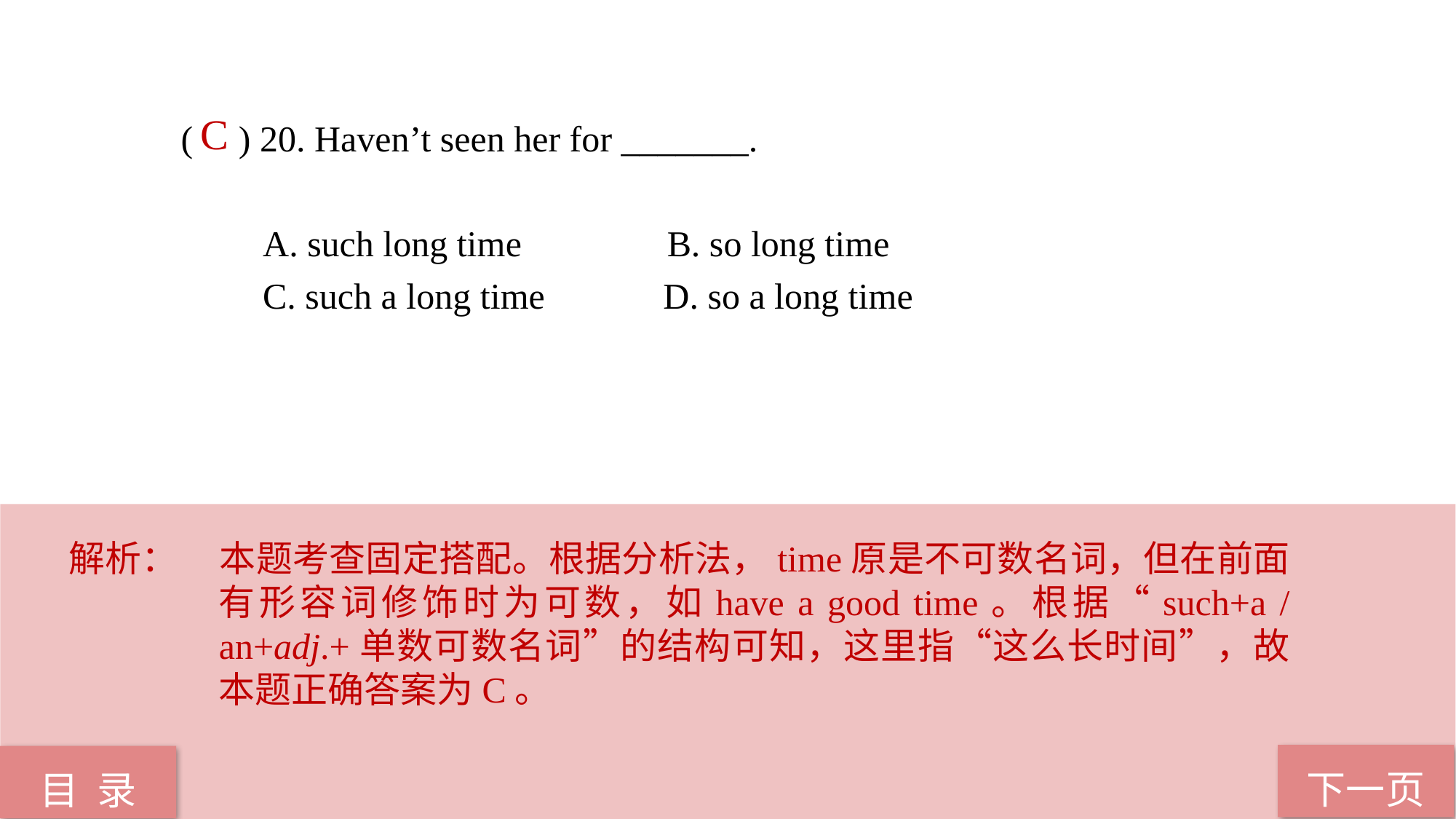

C
(     ) 20. Haven’t seen her for _______.

         A. such long time                B. so long time
         C. such a long time             D. so a long time
解析：	本题考查固定搭配。根据分析法，time原是不可数名词，但在前面有形容词修饰时为可数，如have a good time。根据“such+a / an+adj.+单数可数名词”的结构可知，这里指“这么长时间”，故本题正确答案为C。